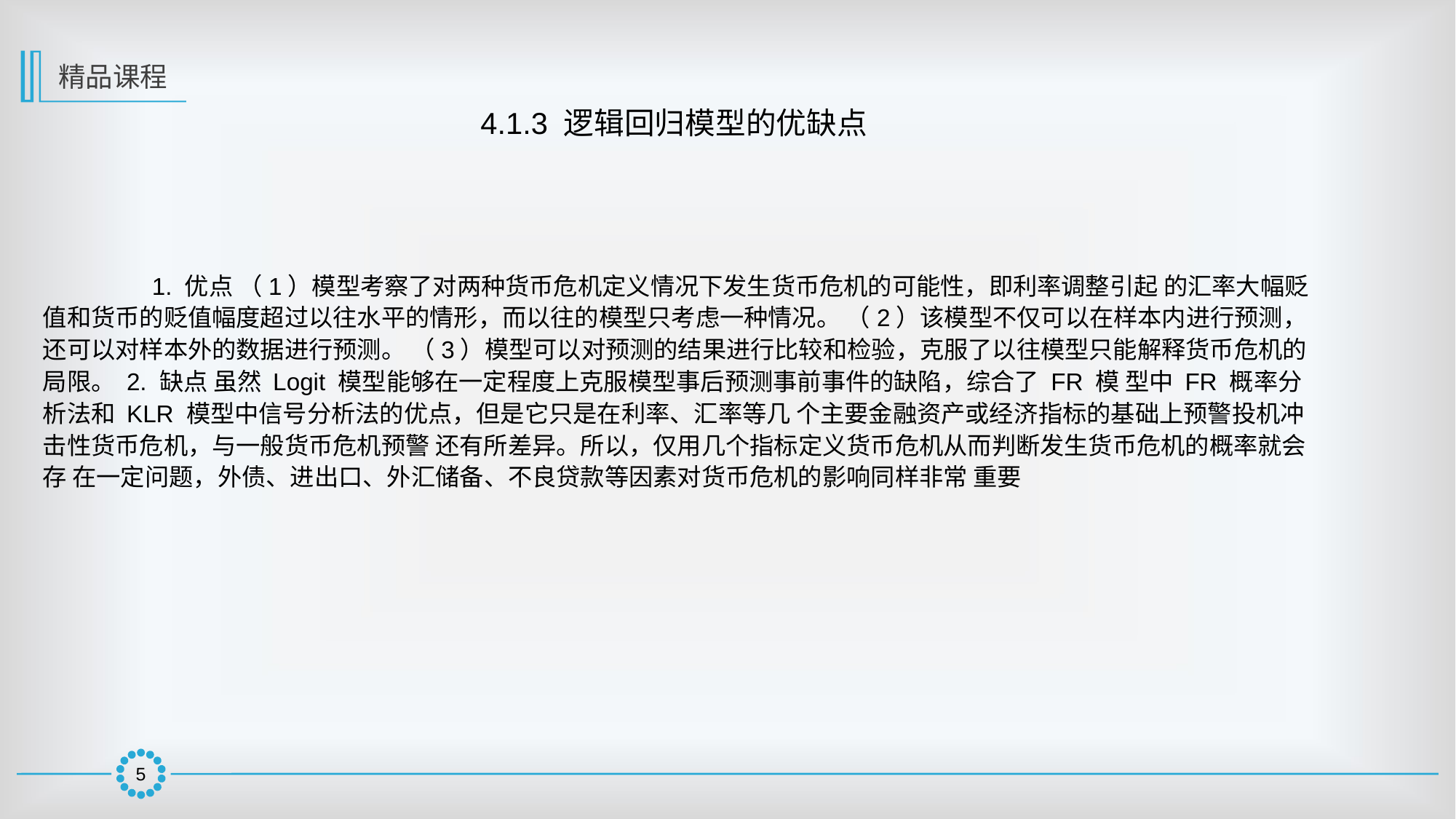

精品课程
4.1.3 逻辑回归模型的优缺点
	1. 优点 （1）模型考察了对两种货币危机定义情况下发生货币危机的可能性，即利率调整引起 的汇率大幅贬值和货币的贬值幅度超过以往水平的情形，而以往的模型只考虑一种情况。 （2）该模型不仅可以在样本内进行预测，还可以对样本外的数据进行预测。 （3）模型可以对预测的结果进行比较和检验，克服了以往模型只能解释货币危机的 局限。 2. 缺点 虽然 Logit 模型能够在一定程度上克服模型事后预测事前事件的缺陷，综合了 FR 模 型中 FR 概率分析法和 KLR 模型中信号分析法的优点，但是它只是在利率、汇率等几 个主要金融资产或经济指标的基础上预警投机冲击性货币危机，与一般货币危机预警 还有所差异。所以，仅用几个指标定义货币危机从而判断发生货币危机的概率就会存 在一定问题，外债、进出口、外汇储备、不良贷款等因素对货币危机的影响同样非常 重要

5